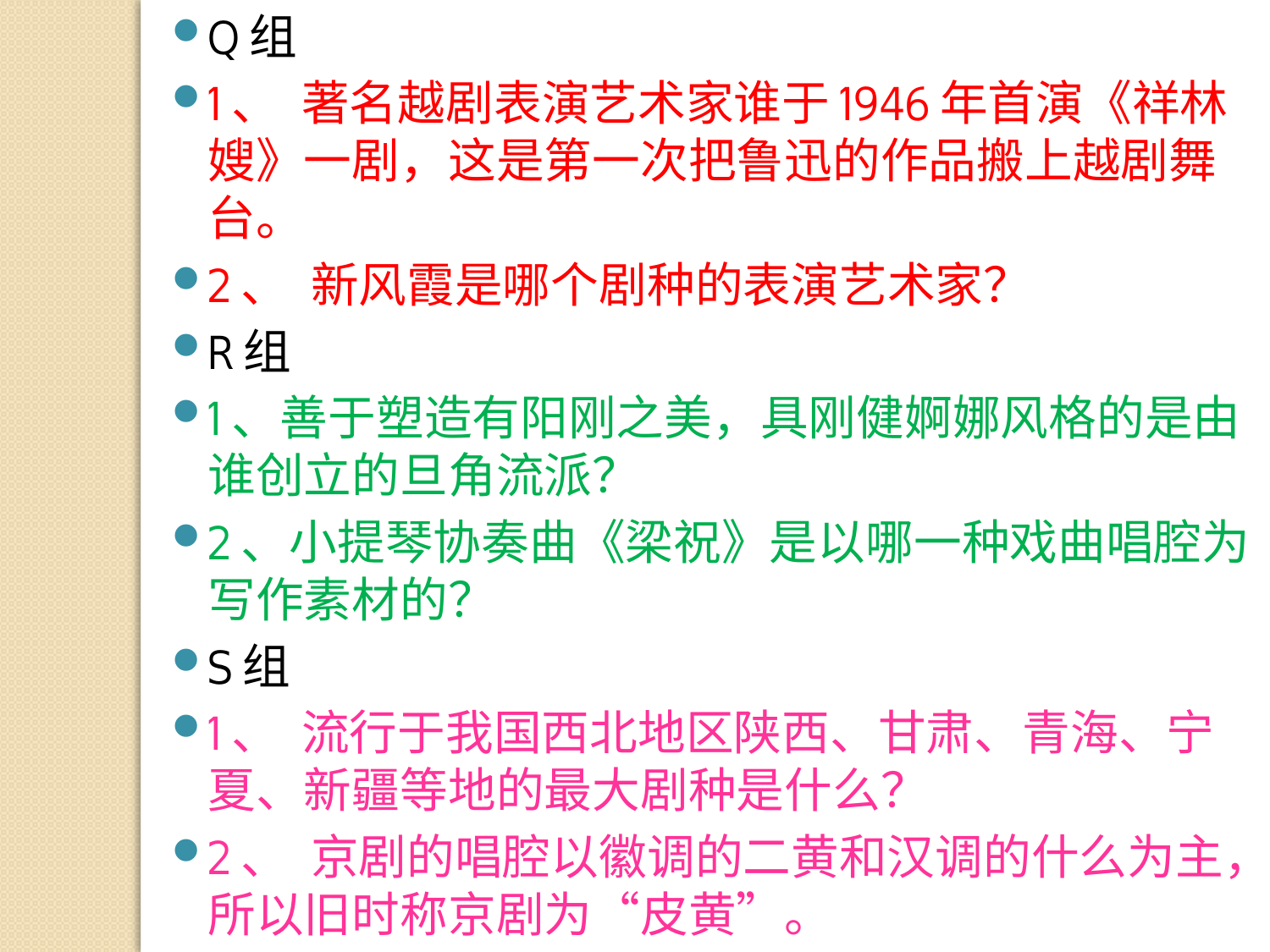

Q组
1、  著名越剧表演艺术家谁于1946年首演《祥林嫂》一剧，这是第一次把鲁迅的作品搬上越剧舞台。
2、  新风霞是哪个剧种的表演艺术家？
R组
1、善于塑造有阳刚之美，具刚健婀娜风格的是由谁创立的旦角流派？
2、小提琴协奏曲《梁祝》是以哪一种戏曲唱腔为写作素材的？
S组
1、  流行于我国西北地区陕西、甘肃、青海、宁夏、新疆等地的最大剧种是什么？
2、  京剧的唱腔以徽调的二黄和汉调的什么为主，所以旧时称京剧为“皮黄”。